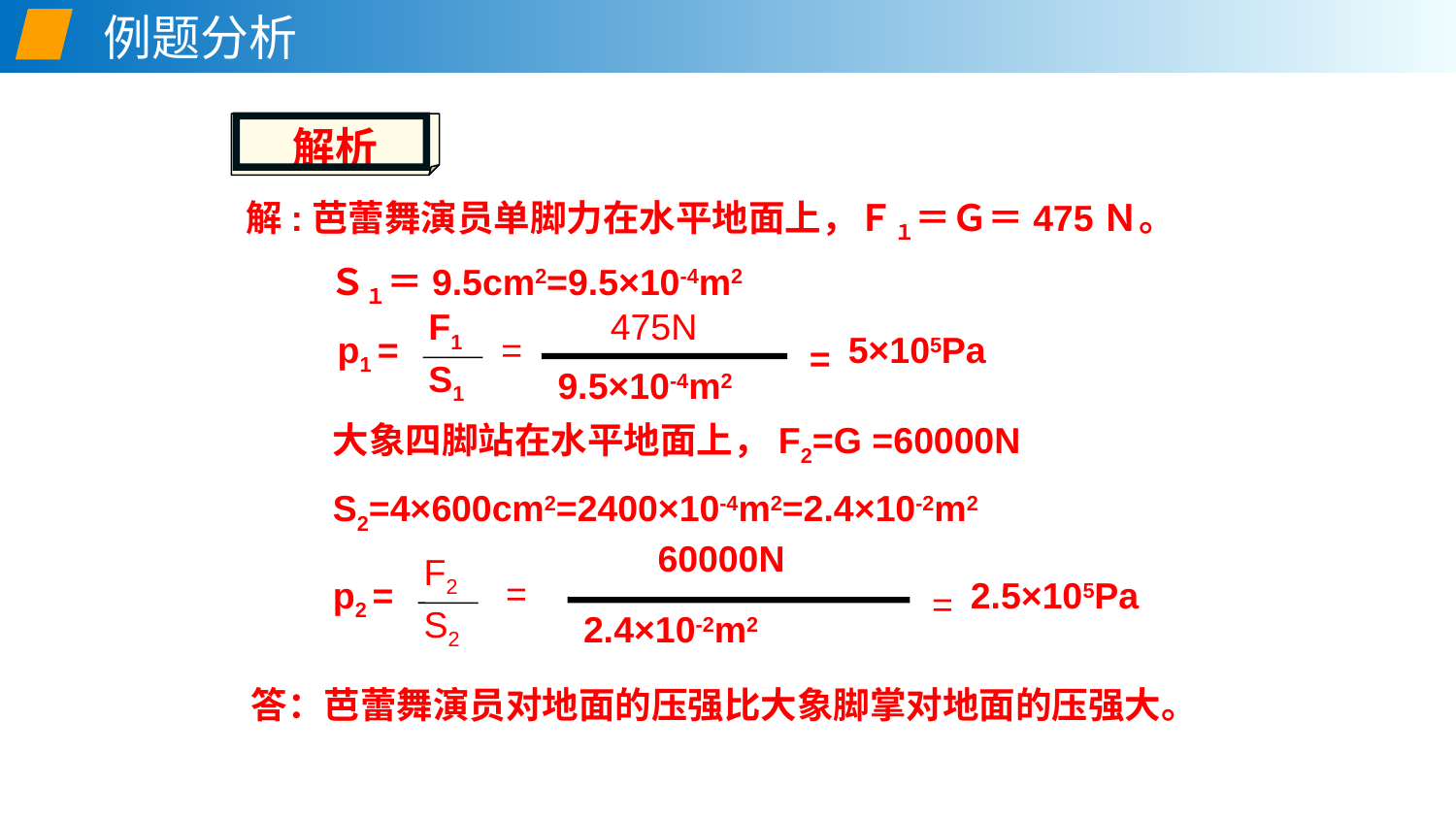

例题分析

解析
解:芭蕾舞演员单脚力在水平地面上，Ｆ１＝Ｇ＝475Ｎ。

Ｓ１＝9.5cm2=9.5×10-4m2
475N
=
9.5×10-4m2

F1

S1
p1 =
5×105Pa
=

60000N
=
2.4×10-2m2

F2

S2
p2 =
2.5×105Pa
=
大象四脚站在水平地面上，F2=G =60000N
S2=4×600cm2=2400×10-4m2=2.4×10-2m2
答：芭蕾舞演员对地面的压强比大象脚掌对地面的压强大。